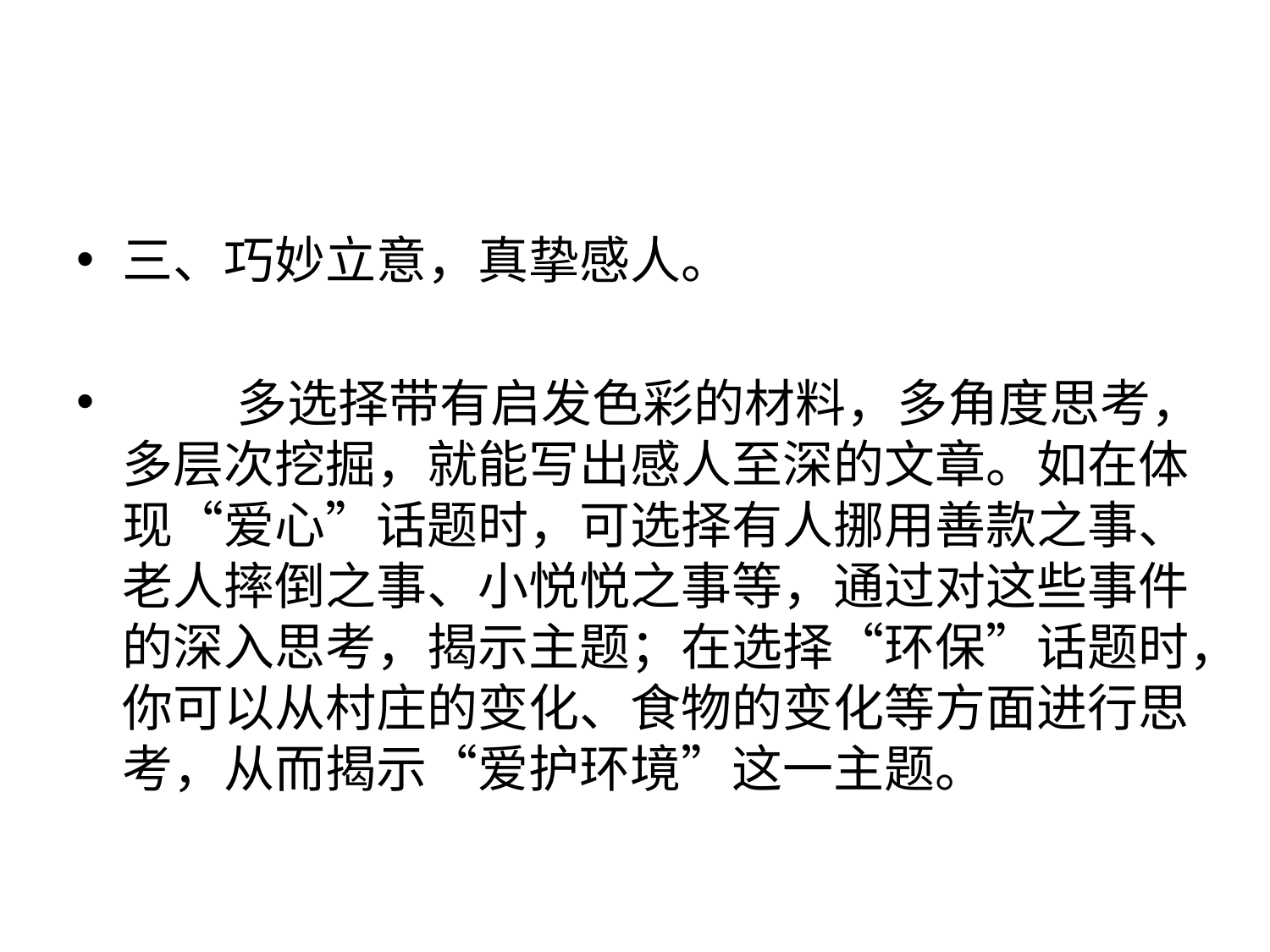

三、巧妙立意，真挚感人。

	多选择带有启发色彩的材料，多角度思考，多层次挖掘，就能写出感人至深的文章。如在体现“爱心”话题时，可选择有人挪用善款之事、老人摔倒之事、小悦悦之事等，通过对这些事件的深入思考，揭示主题；在选择“环保”话题时，你可以从村庄的变化、食物的变化等方面进行思考，从而揭示“爱护环境”这一主题。